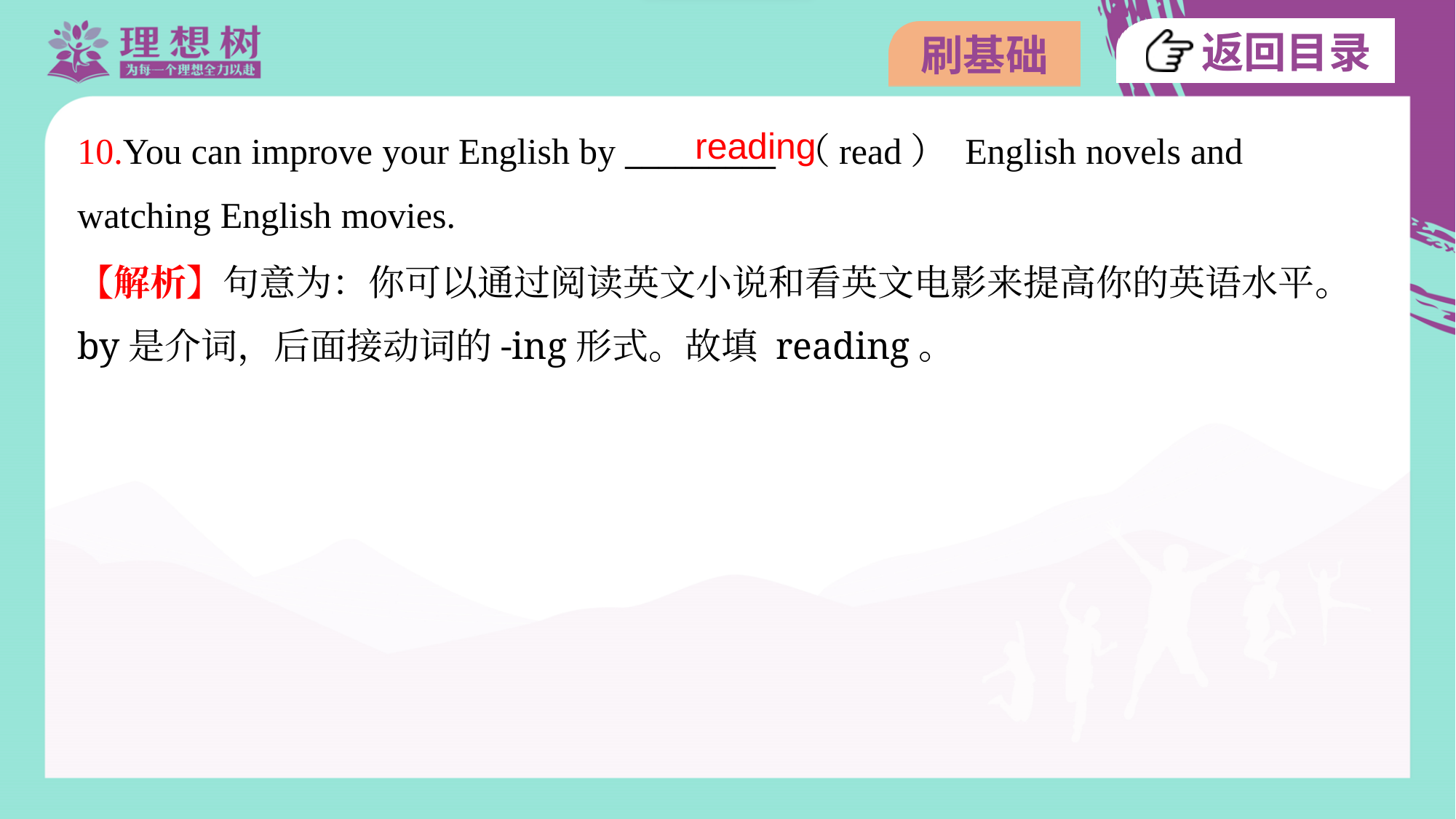

reading
10.You can improve your English by _________ （read） English novels and
watching English movies.
【解析】句意为：你可以通过阅读英文小说和看英文电影来提高你的英语水平。
by是介词，后面接动词的-ing形式。故填 reading。